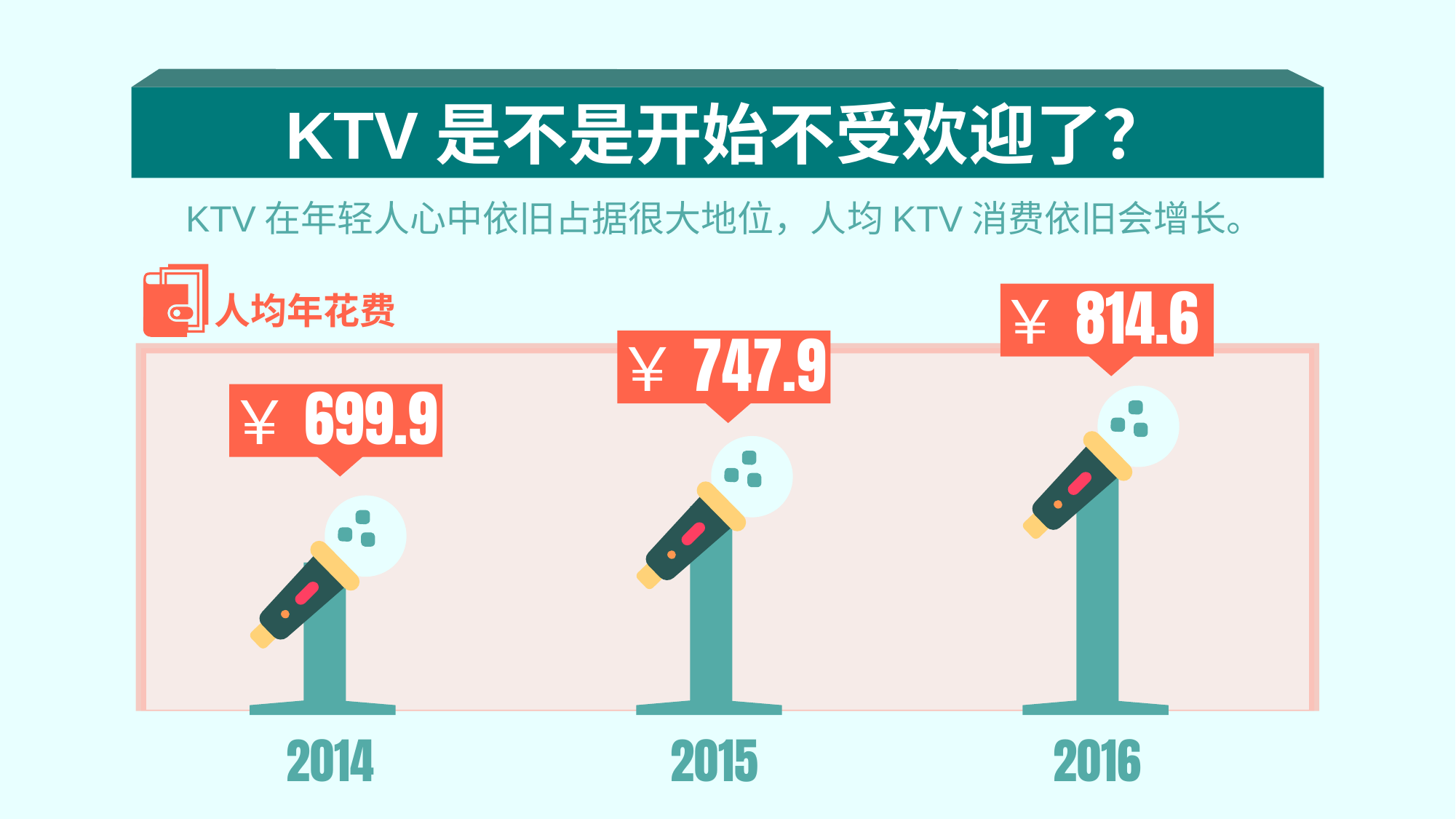

KTV是不是开始不受欢迎了？
KTV在年轻人心中依旧占据很大地位，人均KTV消费依旧会增长。

人均年花费
￥814.6

￥747.9

￥699.9

2014
2015
2016